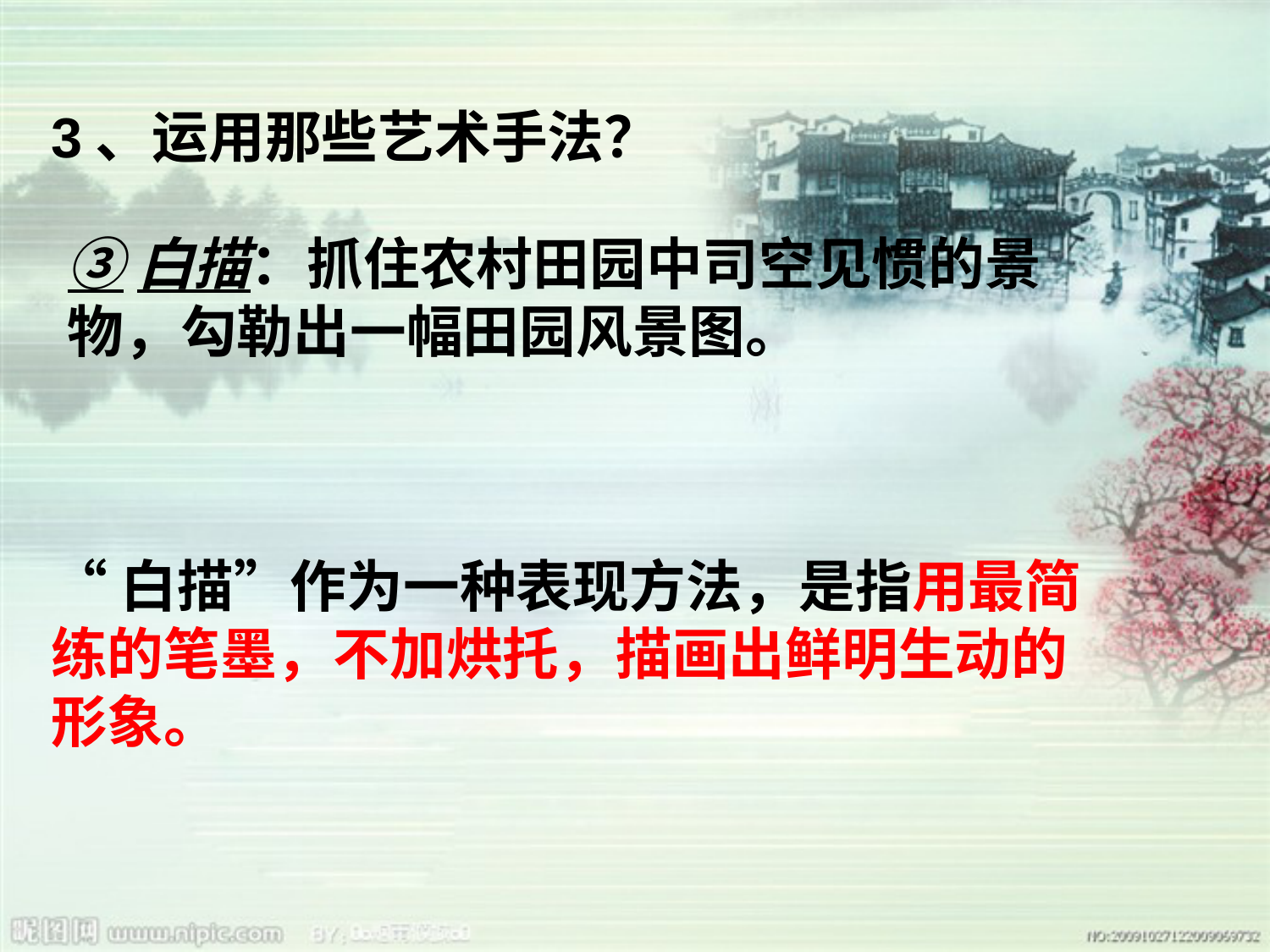

3、运用那些艺术手法？
③白描：抓住农村田园中司空见惯的景物，勾勒出一幅田园风景图。

“白描”作为一种表现方法，是指用最简练的笔墨，不加烘托，描画出鲜明生动的形象。